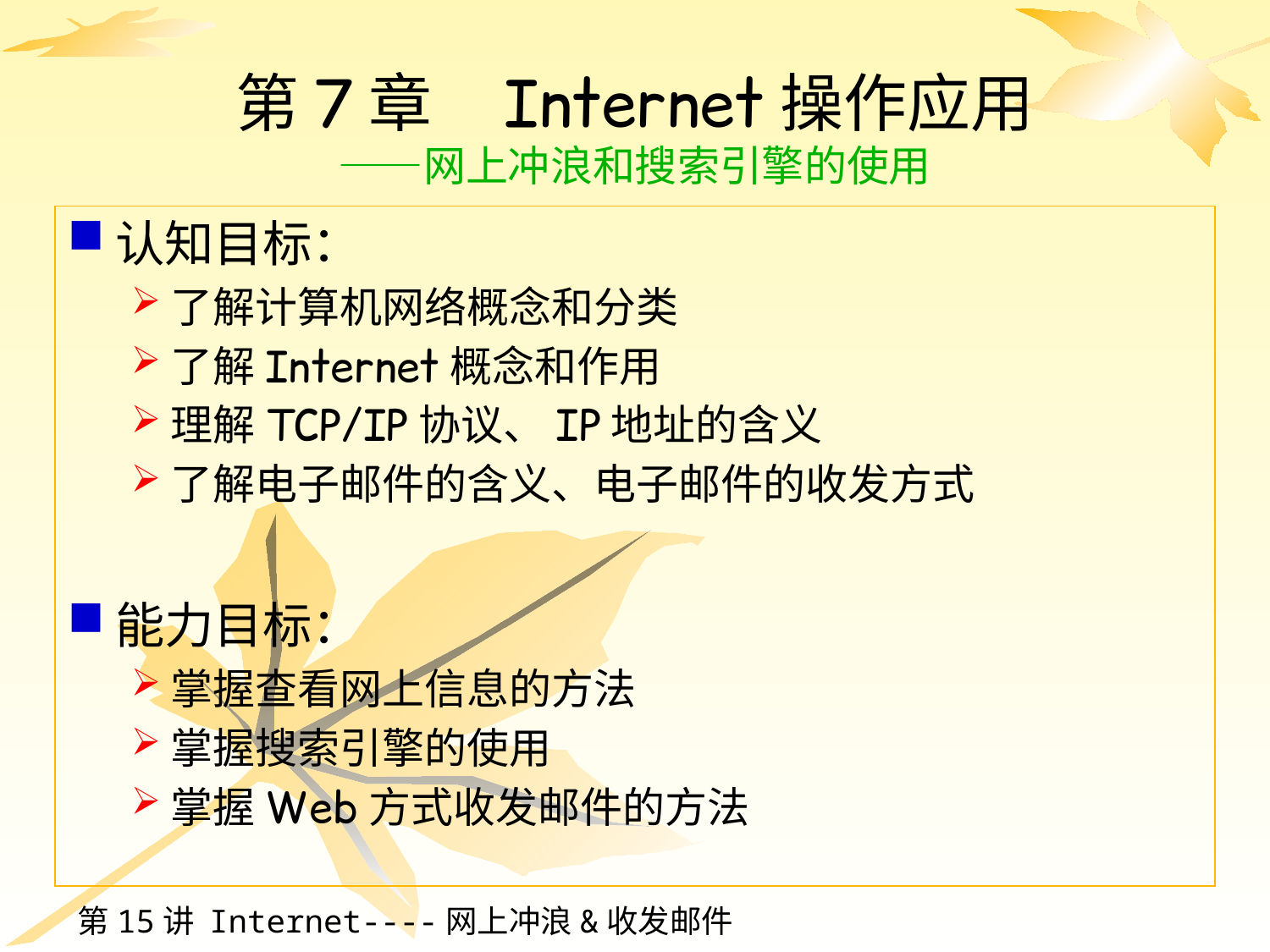

# 第7章    Internet操作应用 ——网上冲浪和搜索引擎的使用
认知目标：
了解计算机网络概念和分类
了解Internet概念和作用
理解TCP/IP协议、IP地址的含义
了解电子邮件的含义、电子邮件的收发方式

能力目标：
掌握查看网上信息的方法
掌握搜索引擎的使用
掌握Web方式收发邮件的方法